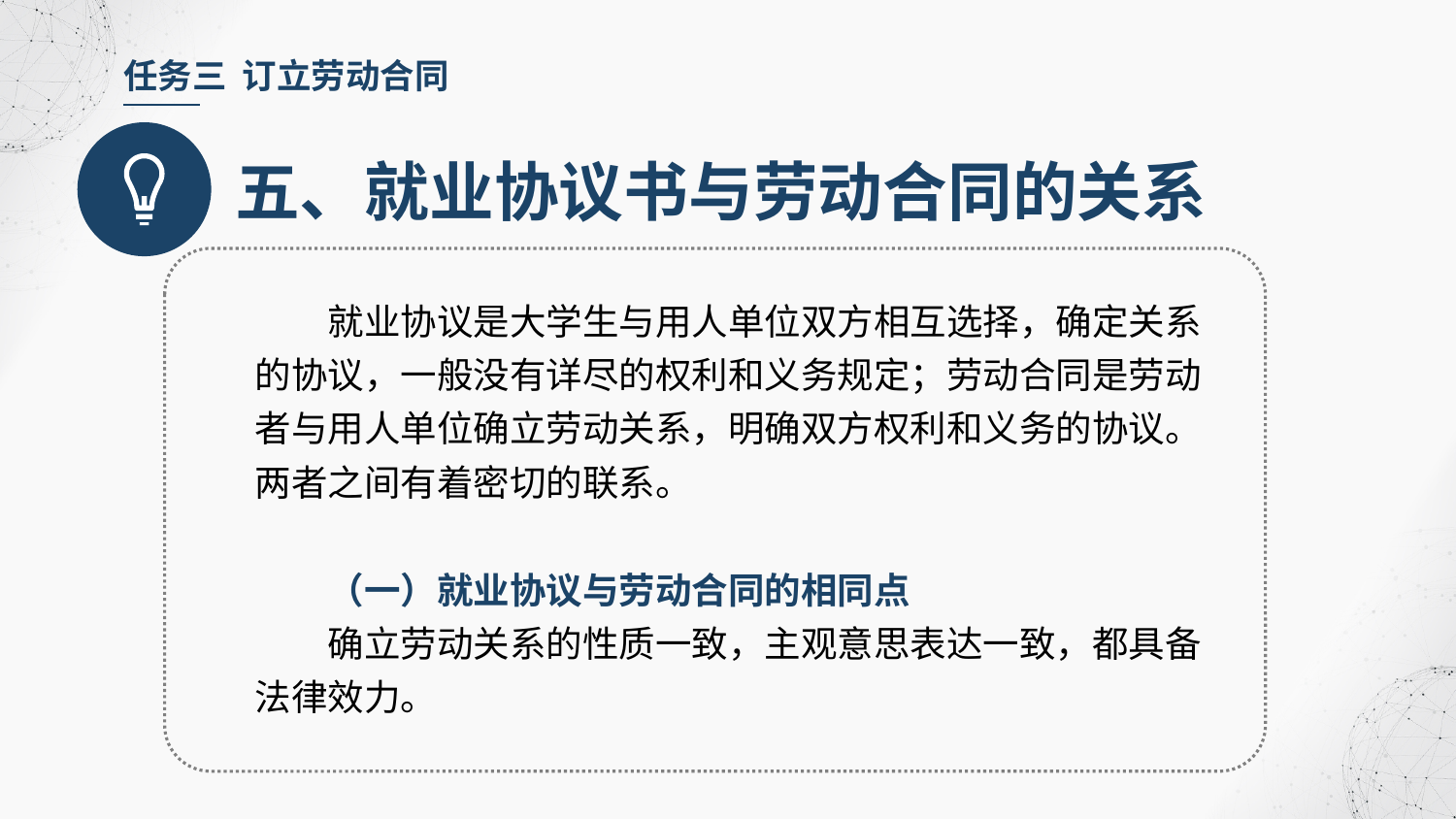

任务三  订立劳动合同

五、就业协议书与劳动合同的关系

就业协议是大学生与用人单位双方相互选择，确定关系的协议，一般没有详尽的权利和义务规定；劳动合同是劳动者与用人单位确立劳动关系，明确双方权利和义务的协议。两者之间有着密切的联系。

（一）就业协议与劳动合同的相同点
确立劳动关系的性质一致，主观意思表达一致，都具备法律效力。